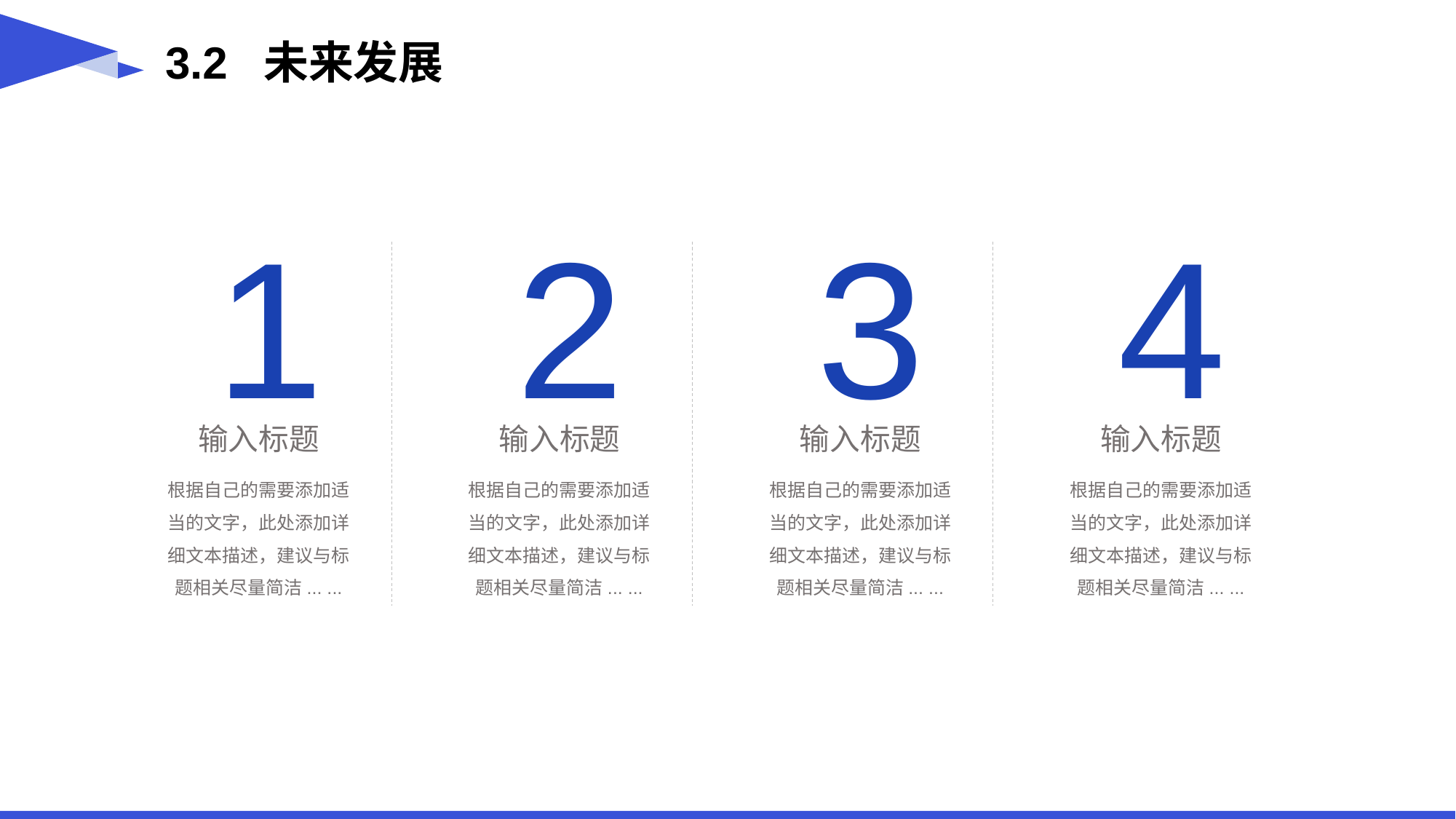

3.2  未来发展
1
2
3
4
输入标题
输入标题
输入标题
输入标题
根据自己的需要添加适当的文字，此处添加详细文本描述，建议与标题相关尽量简洁... ...
根据自己的需要添加适当的文字，此处添加详细文本描述，建议与标题相关尽量简洁... ...
根据自己的需要添加适当的文字，此处添加详细文本描述，建议与标题相关尽量简洁... ...
根据自己的需要添加适当的文字，此处添加详细文本描述，建议与标题相关尽量简洁... ...